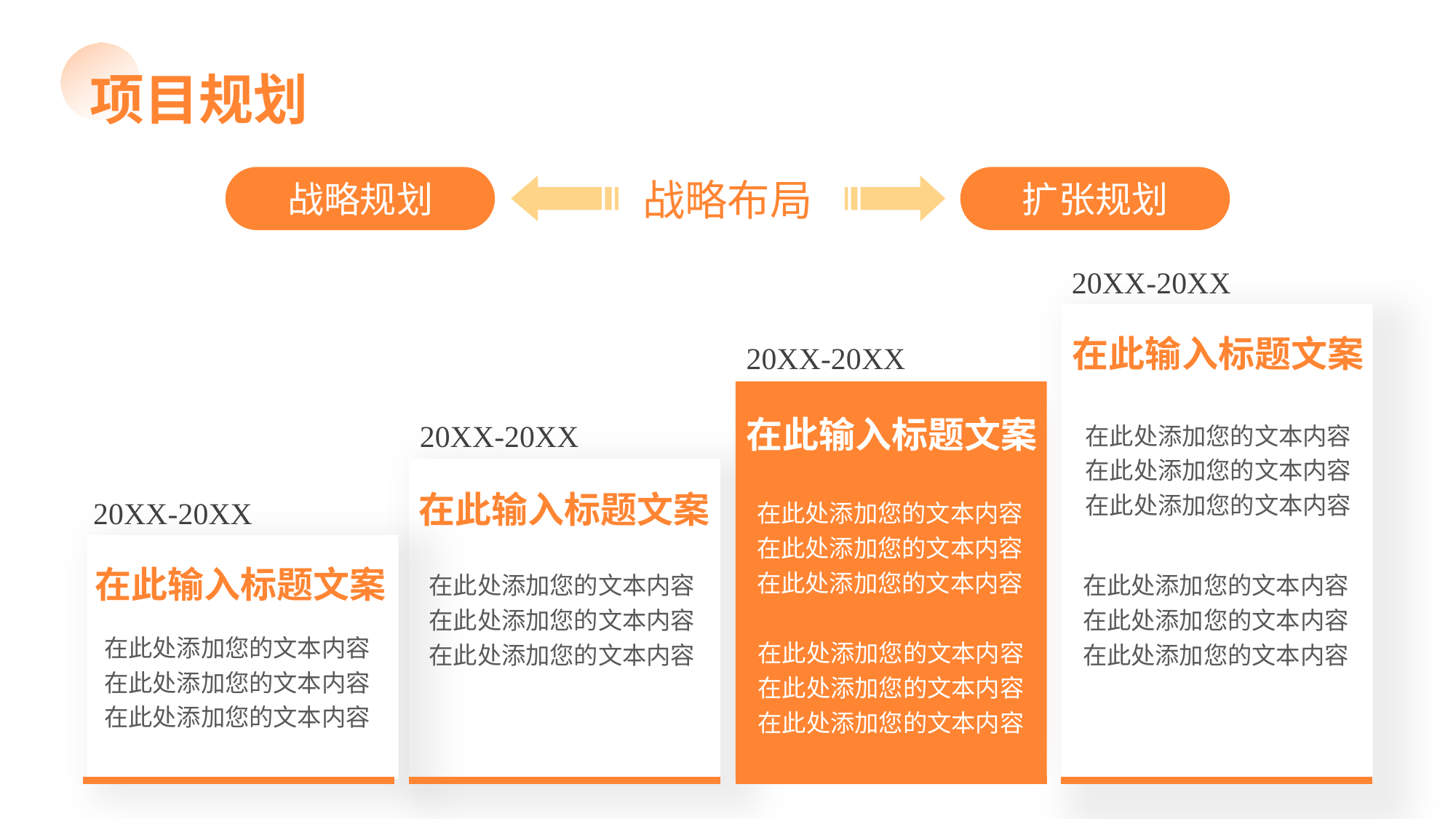

项目规划
战略规划
扩张规划
战略布局

20XX-20XX

在此输入标题文案
20XX-20XX

在此输入标题文案
在此处添加您的文本内容
在此处添加您的文本内容
在此处添加您的文本内容
20XX-20XX

在此输入标题文案
在此处添加您的文本内容
在此处添加您的文本内容
在此处添加您的文本内容
20XX-20XX

在此处添加您的文本内容
在此处添加您的文本内容
在此处添加您的文本内容
在此处添加您的文本内容
在此处添加您的文本内容
在此处添加您的文本内容
在此输入标题文案
在此处添加您的文本内容
在此处添加您的文本内容
在此处添加您的文本内容
在此处添加您的文本内容
在此处添加您的文本内容
在此处添加您的文本内容